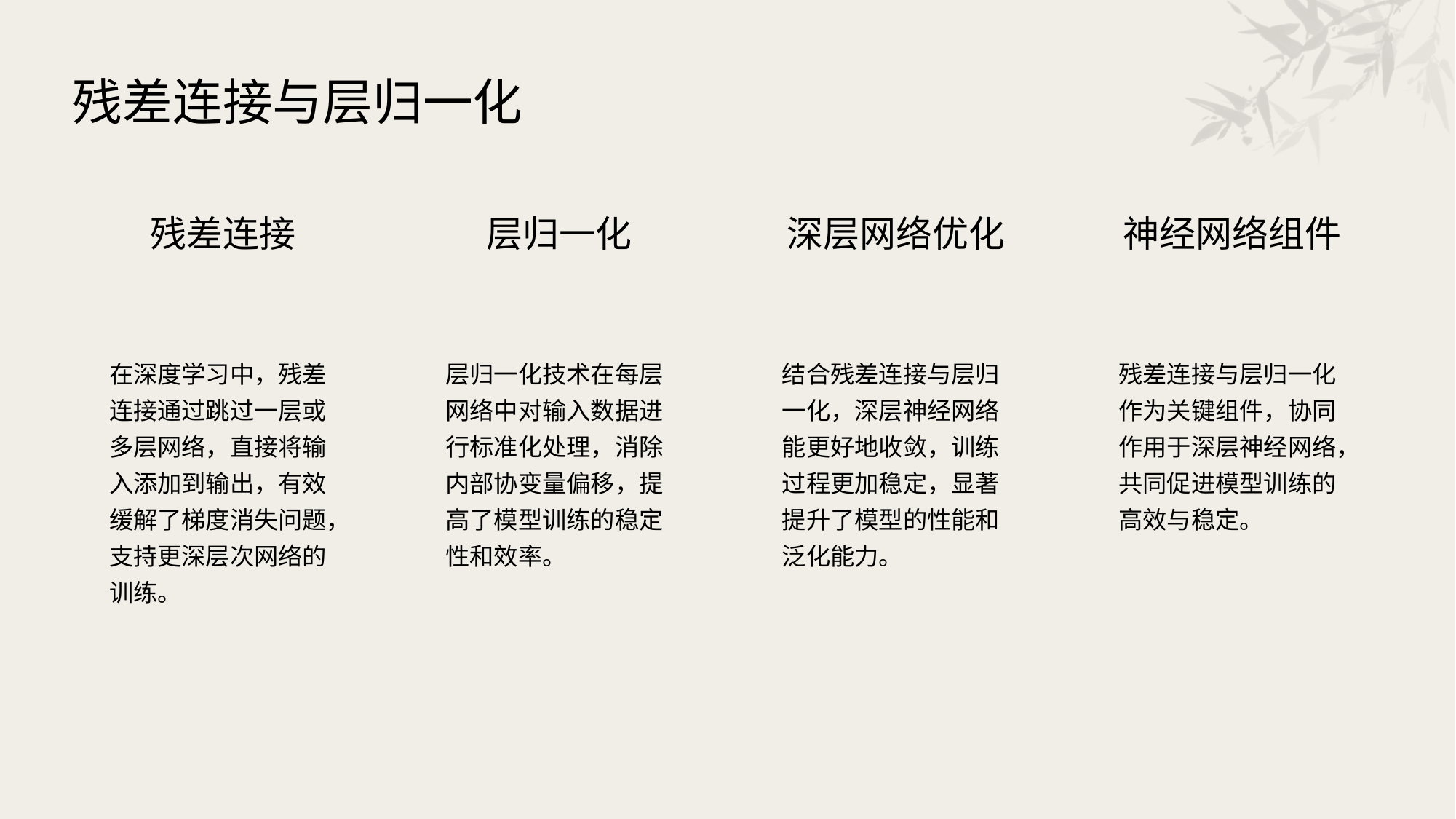

残差连接与层归一化
残差连接
层归一化
深层网络优化
神经网络组件

在深度学习中，残差连接通过跳过一层或多层网络，直接将输入添加到输出，有效缓解了梯度消失问题，支持更深层次网络的训练。
层归一化技术在每层网络中对输入数据进行标准化处理，消除内部协变量偏移，提高了模型训练的稳定性和效率。
结合残差连接与层归一化，深层神经网络能更好地收敛，训练过程更加稳定，显著提升了模型的性能和泛化能力。
残差连接与层归一化作为关键组件，协同作用于深层神经网络，共同促进模型训练的高效与稳定。